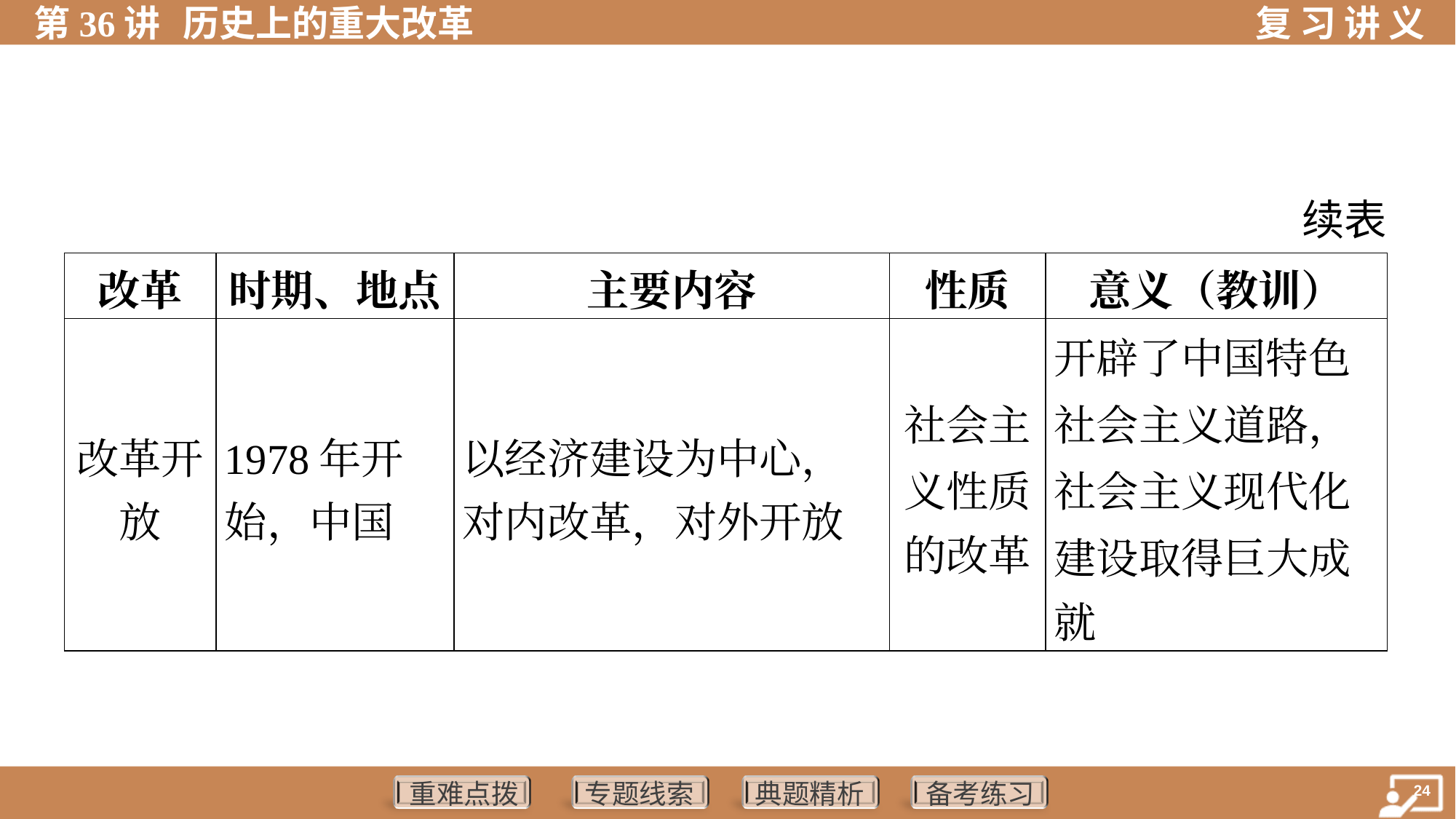

续表
| 改革 | 时期、地点 | 主要内容 | 性质 | 意义（教训） |
| --- | --- | --- | --- | --- |
| 改革开 放 | 1978年开 始，中国 | 以经济建设为中心， 对内改革，对外开放 | 社会主 义性质 的改革 | 开辟了中国特色 社会主义道路， 社会主义现代化 建设取得巨大成 就 |